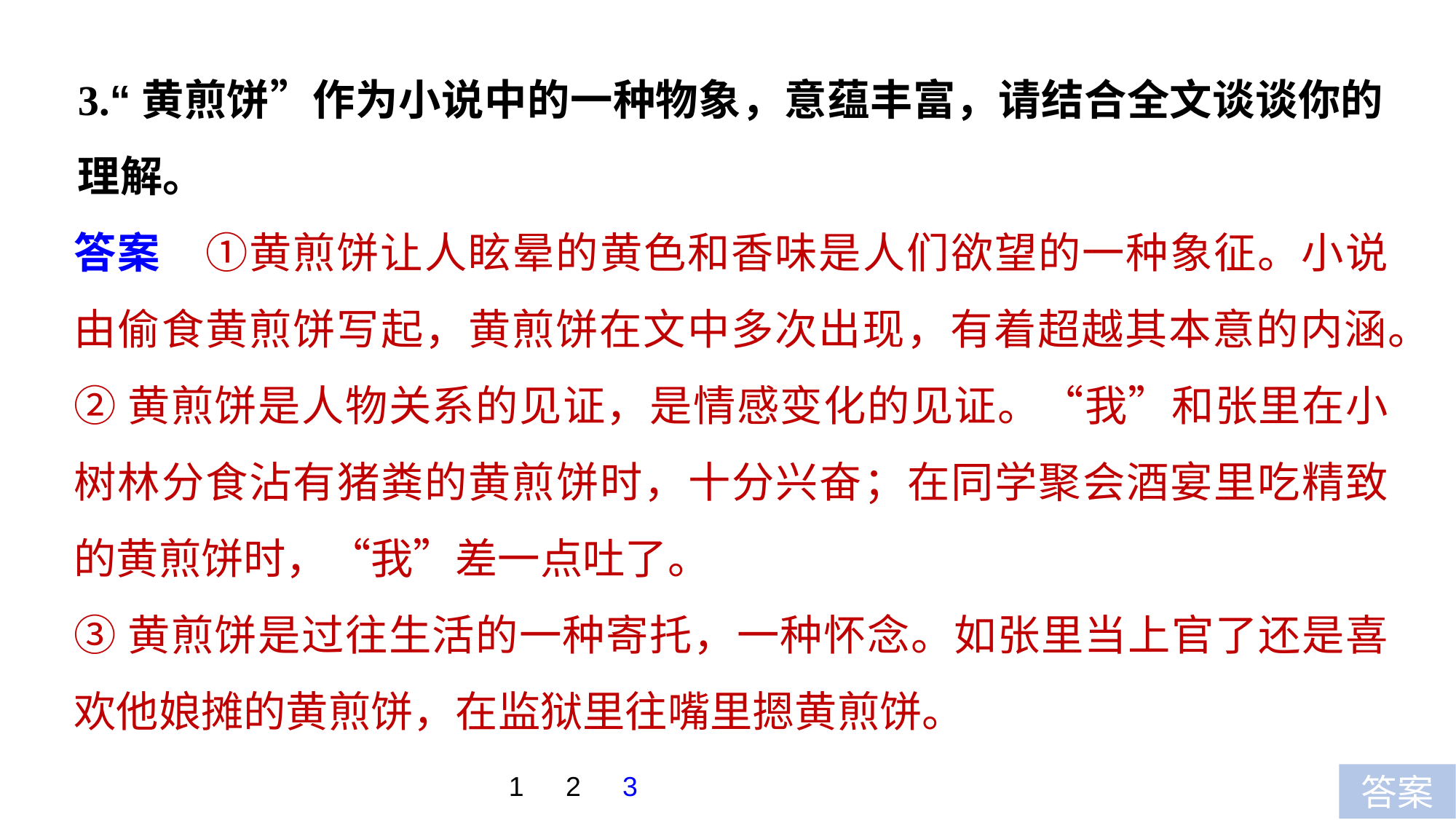

3.“黄煎饼”作为小说中的一种物象，意蕴丰富，请结合全文谈谈你的理解。
答案　①黄煎饼让人眩晕的黄色和香味是人们欲望的一种象征。小说由偷食黄煎饼写起，黄煎饼在文中多次出现，有着超越其本意的内涵。
②黄煎饼是人物关系的见证，是情感变化的见证。“我”和张里在小树林分食沾有猪粪的黄煎饼时，十分兴奋；在同学聚会酒宴里吃精致的黄煎饼时，“我”差一点吐了。
③黄煎饼是过往生活的一种寄托，一种怀念。如张里当上官了还是喜欢他娘摊的黄煎饼，在监狱里往嘴里摁黄煎饼。
1
2
3
答案